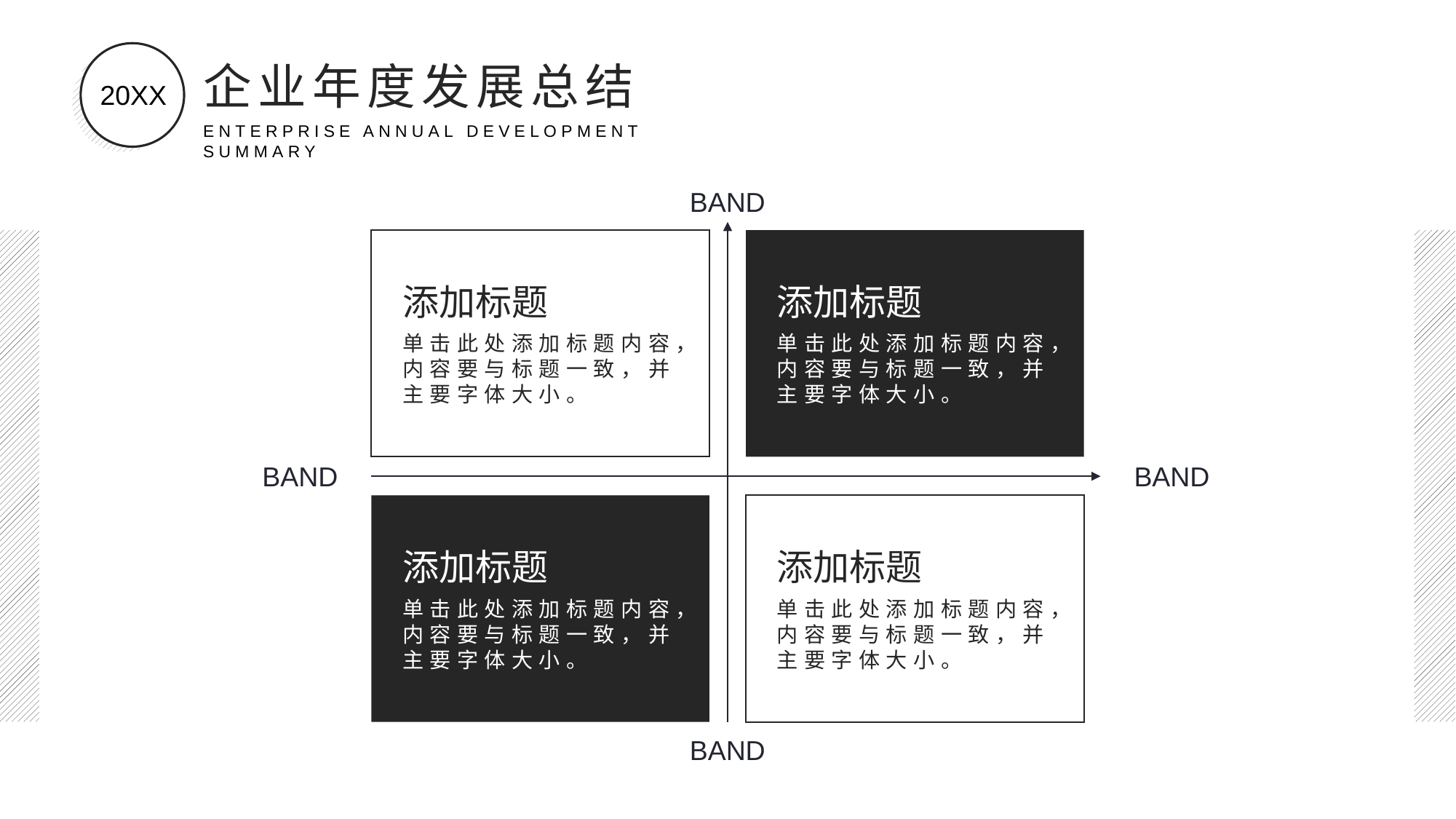

20XX
企业年度发展总结
ENTERPRISE ANNUAL DEVELOPMENT SUMMARY
https://www.ypppt.com/
BAND

添加标题
单击此处添加标题内容，内容要与标题一致，并主要字体大小。

添加标题
单击此处添加标题内容，内容要与标题一致，并主要字体大小。
BAND
BAND

添加标题
单击此处添加标题内容，内容要与标题一致，并主要字体大小。

添加标题
单击此处添加标题内容，内容要与标题一致，并主要字体大小。
BAND